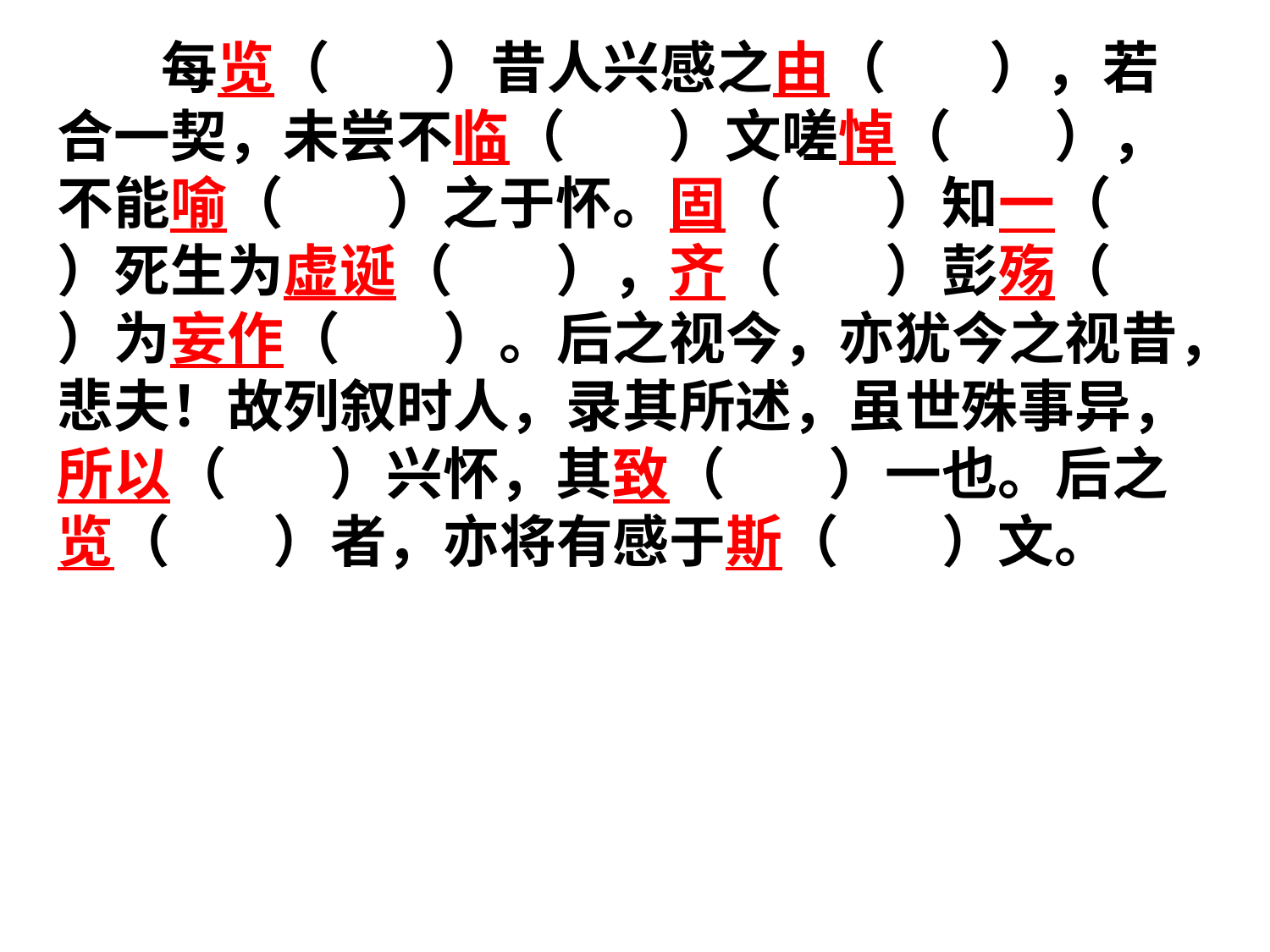

每览（        ）昔人兴感之由（        ），若合一契，未尝不临（        ）文嗟悼（        ），不能喻（        ）之于怀。固（        ）知一（        ）死生为虚诞（        ），齐（        ）彭殇（        ）为妄作（        ）。后之视今，亦犹今之视昔，悲夫！故列叙时人，录其所述，虽世殊事异，所以（        ）兴怀，其致（        ）一也。后之览（        ）者，亦将有感于斯（        ）文。